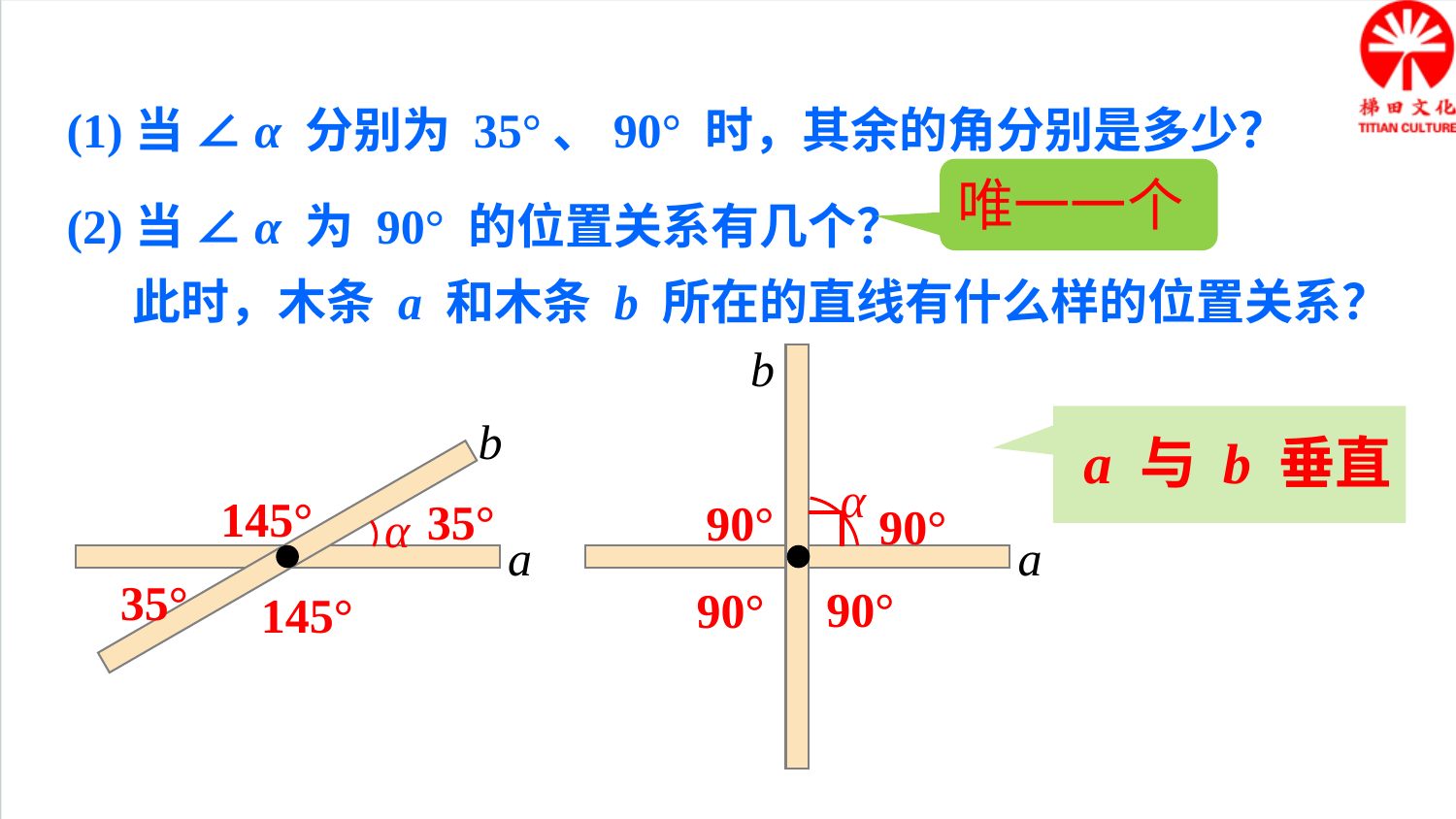

(1)当 ∠α 分别为 35°、90° 时，其余的角分别是多少？

唯一一个
(2)当 ∠α 为 90° 的位置关系有几个？
     此时，木条 a 和木条 b 所在的直线有什么样的位置关系？
b
b

a 与 b 垂直
α
145°
35°
90°
90°
α

a
a

35°
90°
90°
145°